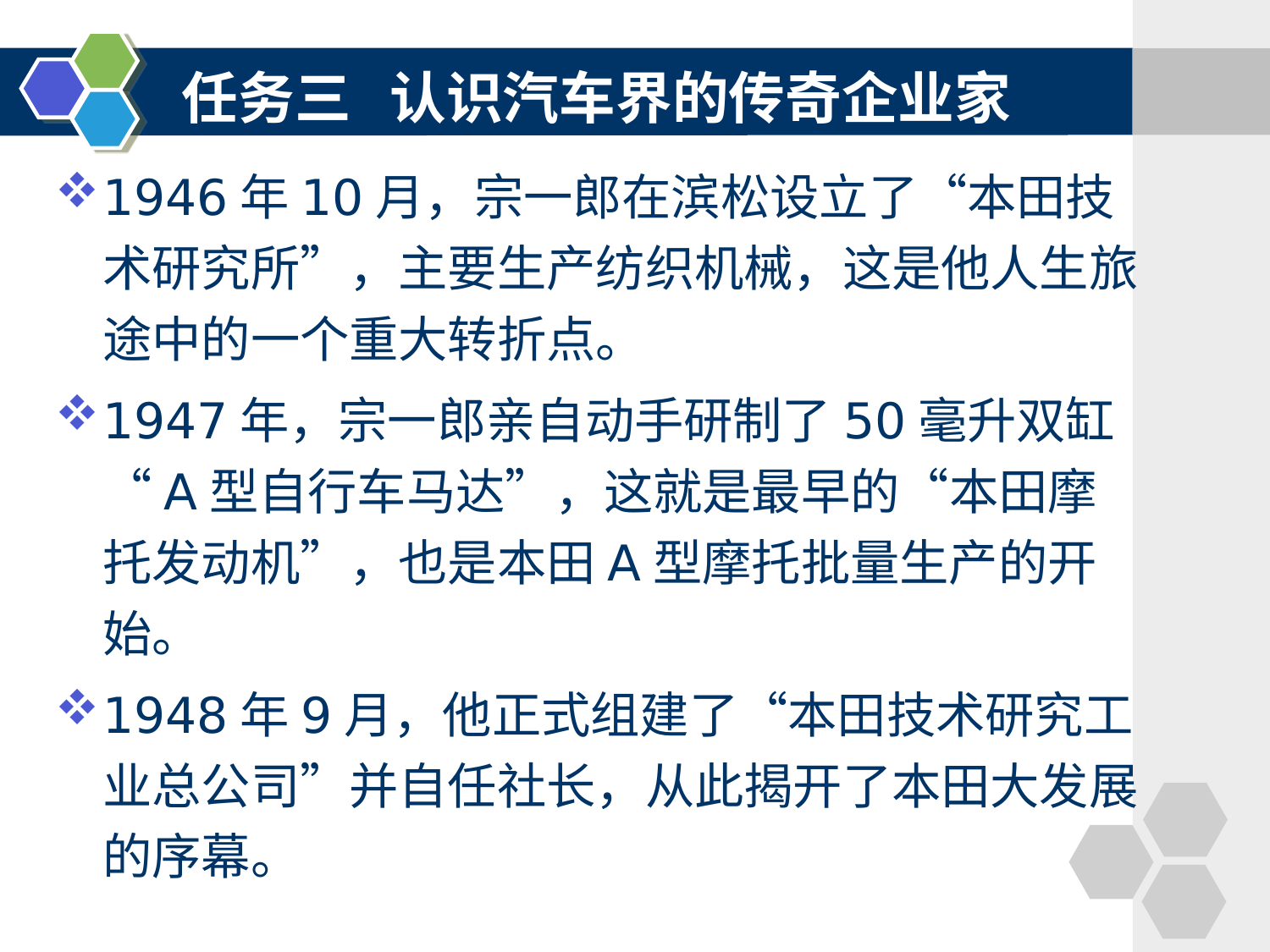

#
任务三   认识汽车界的传奇企业家
1946年10月，宗一郎在滨松设立了“本田技术研究所”，主要生产纺织机械，这是他人生旅途中的一个重大转折点。
1947年，宗一郎亲自动手研制了50毫升双缸“A型自行车马达”，这就是最早的“本田摩托发动机”，也是本田A型摩托批量生产的开始。
1948年9月，他正式组建了“本田技术研究工业总公司”并自任社长，从此揭开了本田大发展的序幕。